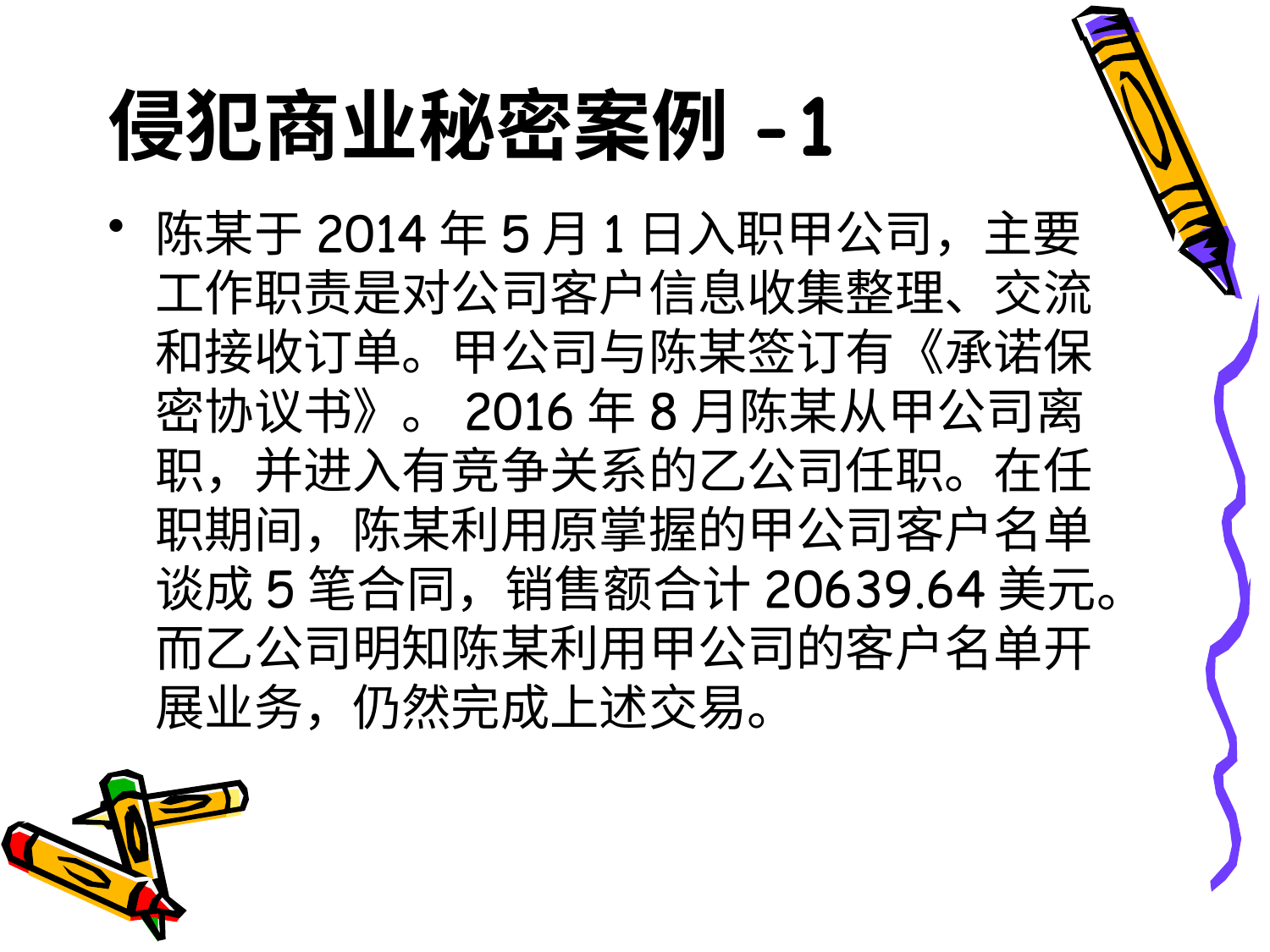

# 侵犯商业秘密案例-1
陈某于2014年5月1日入职甲公司，主要工作职责是对公司客户信息收集整理、交流和接收订单。甲公司与陈某签订有《承诺保密协议书》。2016年8月陈某从甲公司离职，并进入有竞争关系的乙公司任职。在任职期间，陈某利用原掌握的甲公司客户名单谈成5笔合同，销售额合计20639.64美元。而乙公司明知陈某利用甲公司的客户名单开展业务，仍然完成上述交易。